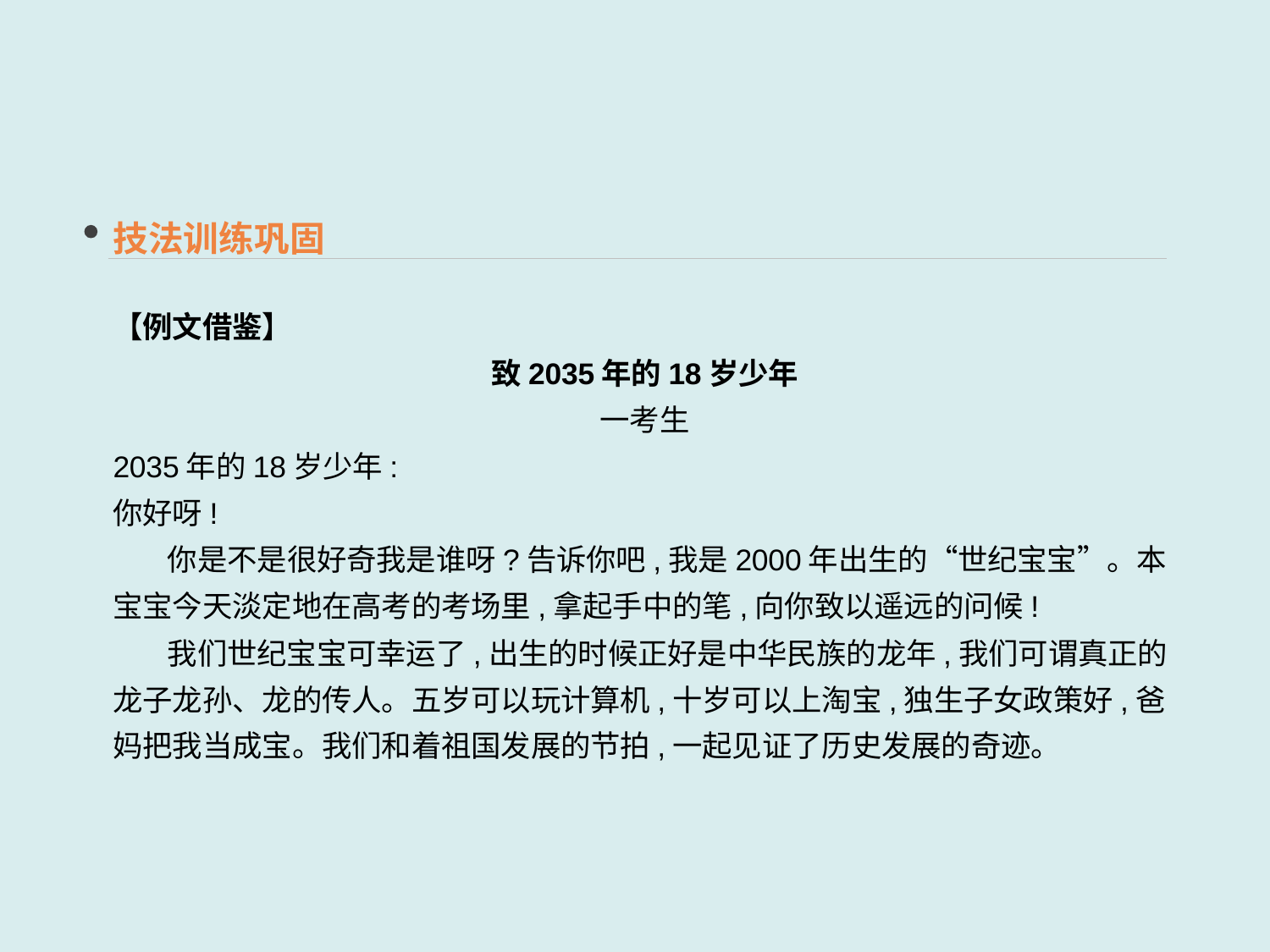

技法训练巩固

【例文借鉴】
致2035年的18岁少年
一考生
2035年的18岁少年:
你好呀!
       你是不是很好奇我是谁呀?告诉你吧,我是2000年出生的“世纪宝宝”。本宝宝今天淡定地在高考的考场里,拿起手中的笔,向你致以遥远的问候!
       我们世纪宝宝可幸运了,出生的时候正好是中华民族的龙年,我们可谓真正的龙子龙孙、龙的传人。五岁可以玩计算机,十岁可以上淘宝,独生子女政策好,爸妈把我当成宝。我们和着祖国发展的节拍,一起见证了历史发展的奇迹。